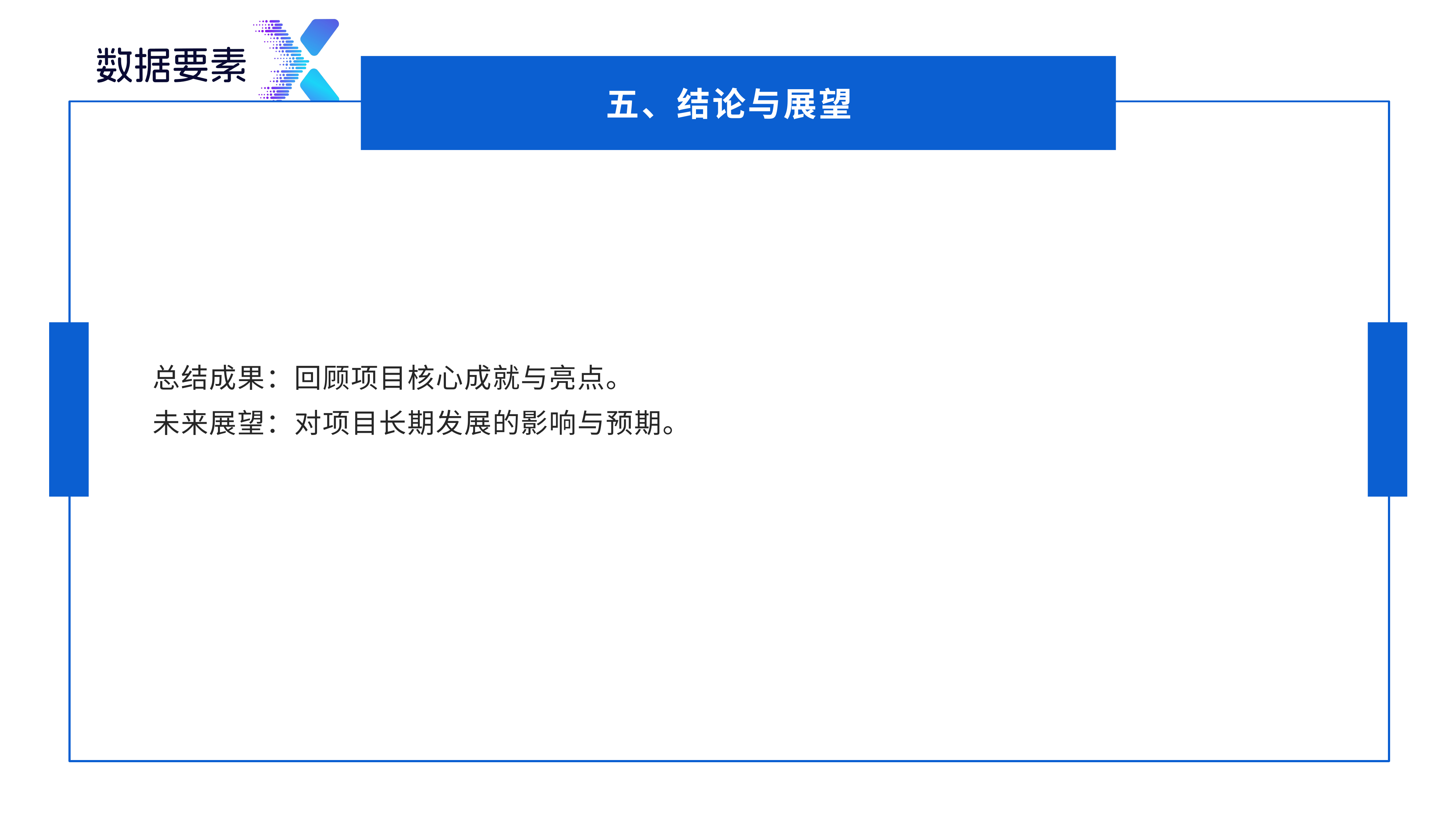

五、结论与展望

总结成果：回顾项目核心成就与亮点。
未来展望：对项目长期发展的影响与预期。